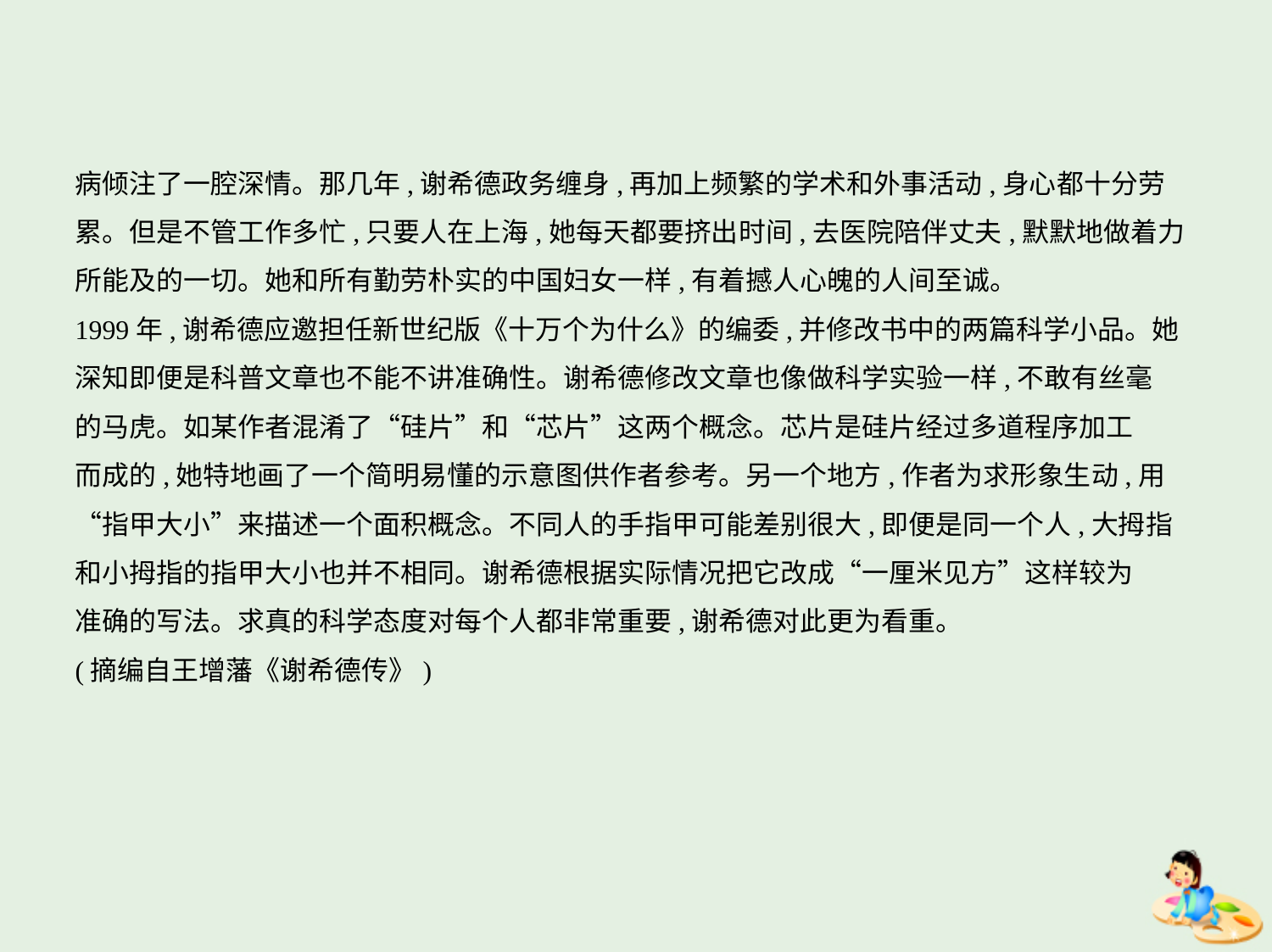

病倾注了一腔深情。那几年,谢希德政务缠身,再加上频繁的学术和外事活动,身心都十分劳
累。但是不管工作多忙,只要人在上海,她每天都要挤出时间,去医院陪伴丈夫,默默地做着力
所能及的一切。她和所有勤劳朴实的中国妇女一样,有着撼人心魄的人间至诚。
1999年,谢希德应邀担任新世纪版《十万个为什么》的编委,并修改书中的两篇科学小品。她
深知即便是科普文章也不能不讲准确性。谢希德修改文章也像做科学实验一样,不敢有丝毫
的马虎。如某作者混淆了“硅片”和“芯片”这两个概念。芯片是硅片经过多道程序加工
而成的,她特地画了一个简明易懂的示意图供作者参考。另一个地方,作者为求形象生动,用
“指甲大小”来描述一个面积概念。不同人的手指甲可能差别很大,即便是同一个人,大拇指
和小拇指的指甲大小也并不相同。谢希德根据实际情况把它改成“一厘米见方”这样较为
准确的写法。求真的科学态度对每个人都非常重要,谢希德对此更为看重。
(摘编自王增藩《谢希德传》)